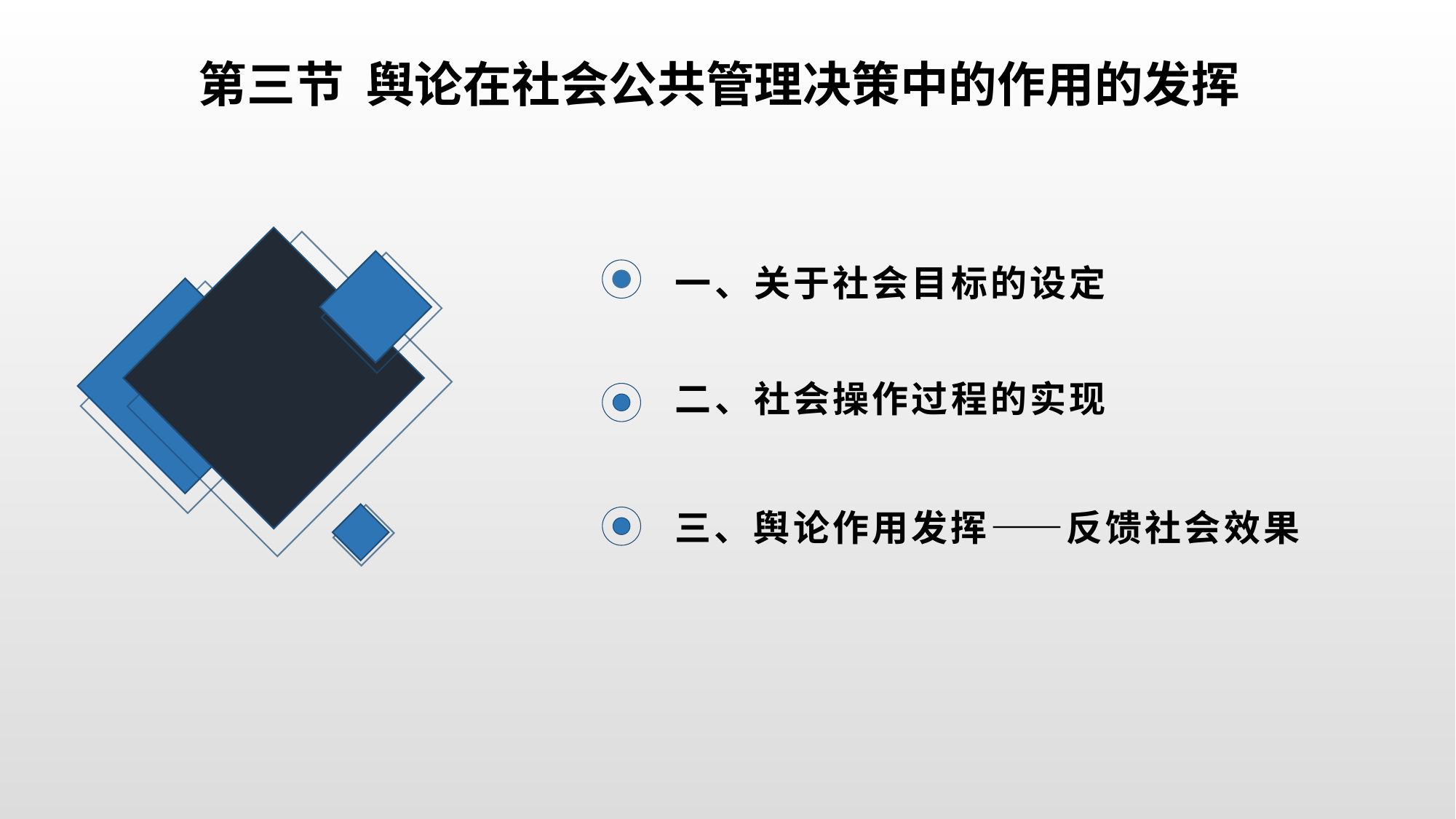

第三节  舆论在社会公共管理决策中的作用的发挥

一、关于社会目标的设定
二、社会操作过程的实现

三、舆论作用发挥——反馈社会效果